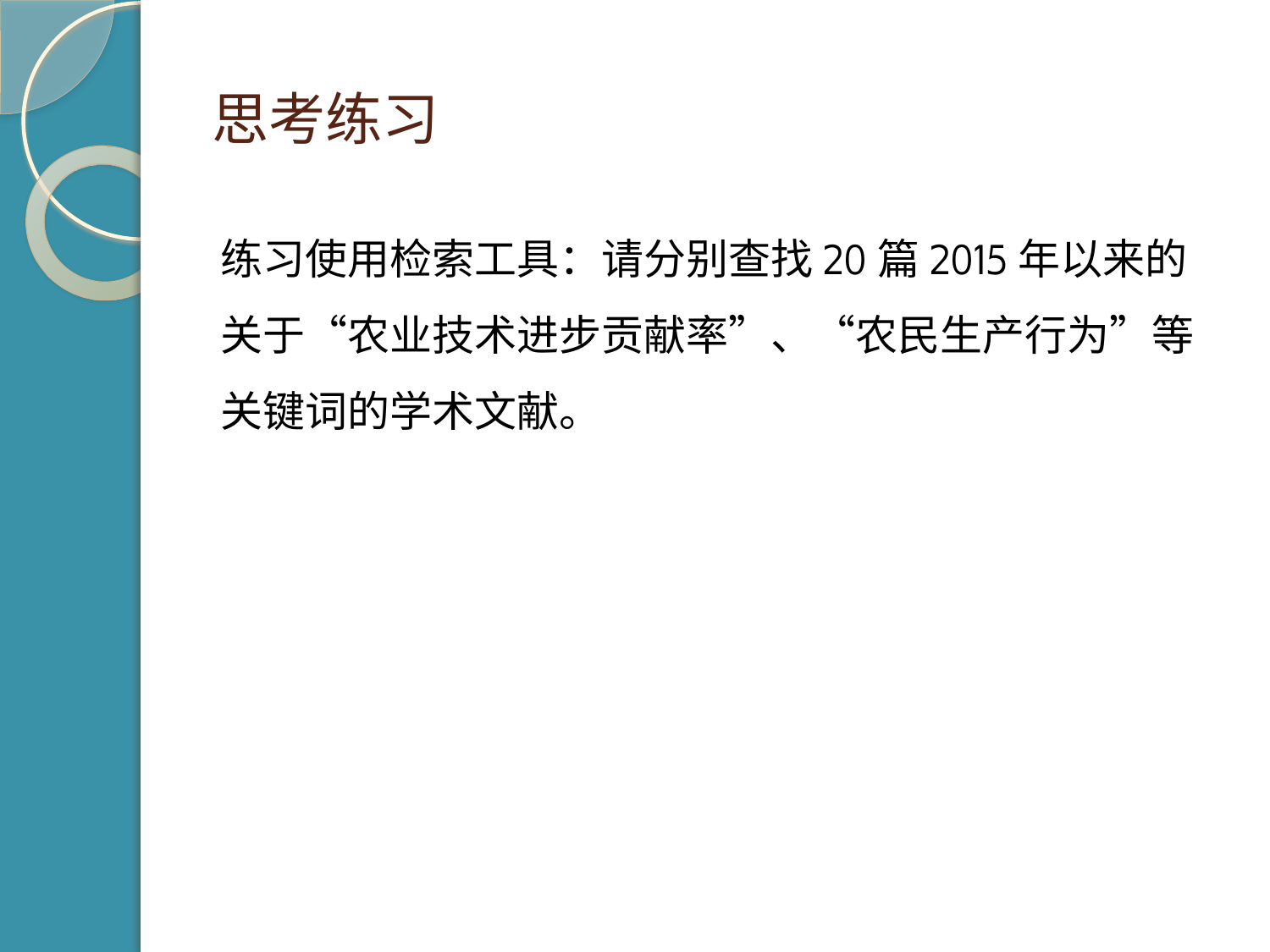

# 思考练习
练习使用检索工具：请分别查找20篇2015年以来的关于“农业技术进步贡献率”、“农民生产行为”等关键词的学术文献。